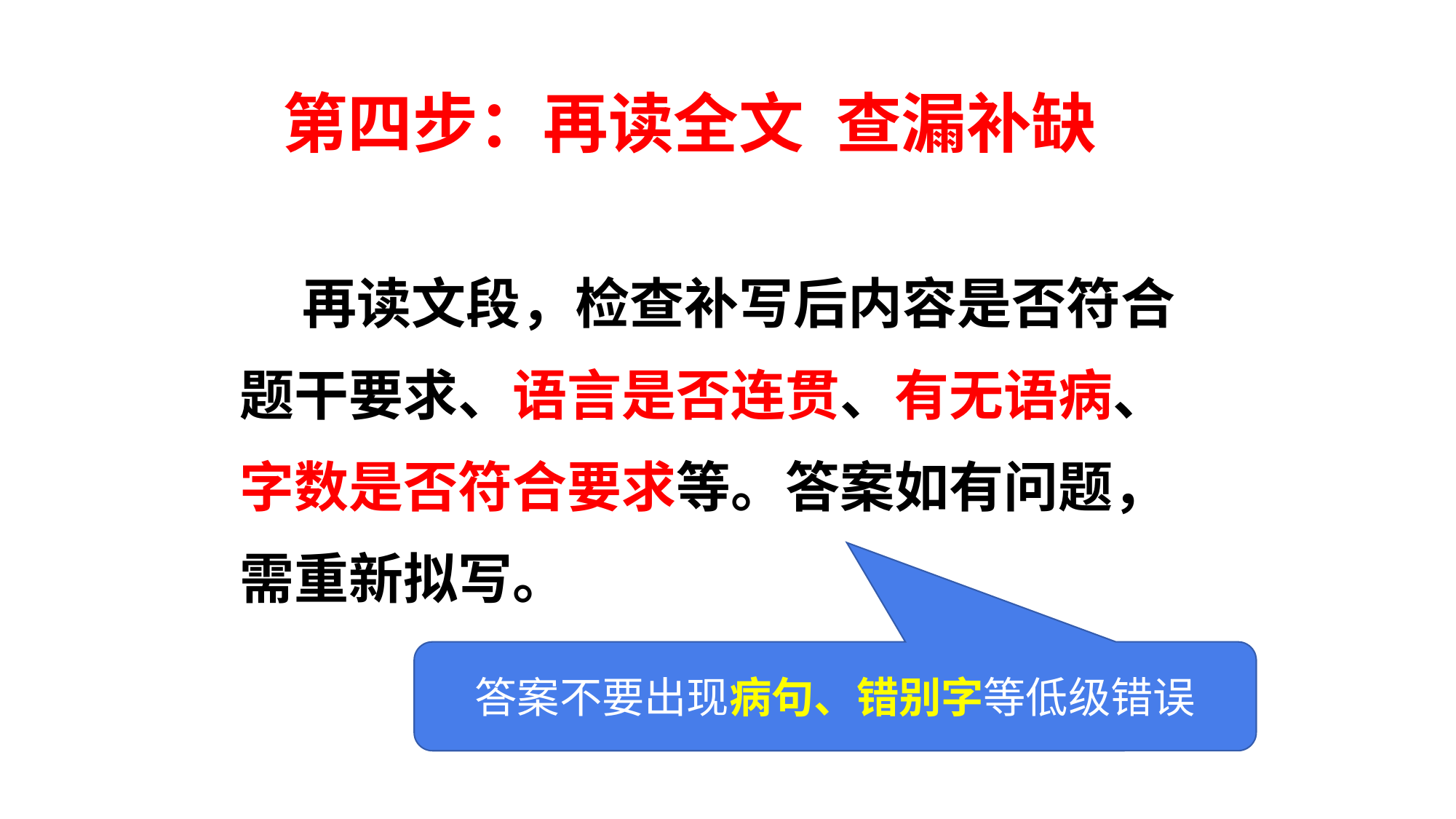

第四步：再读全文  查漏补缺

    再读文段，检查补写后内容是否符合题干要求、语言是否连贯、有无语病、字数是否符合要求等。答案如有问题，需重新拟写。
答案不要出现病句、错别字等低级错误